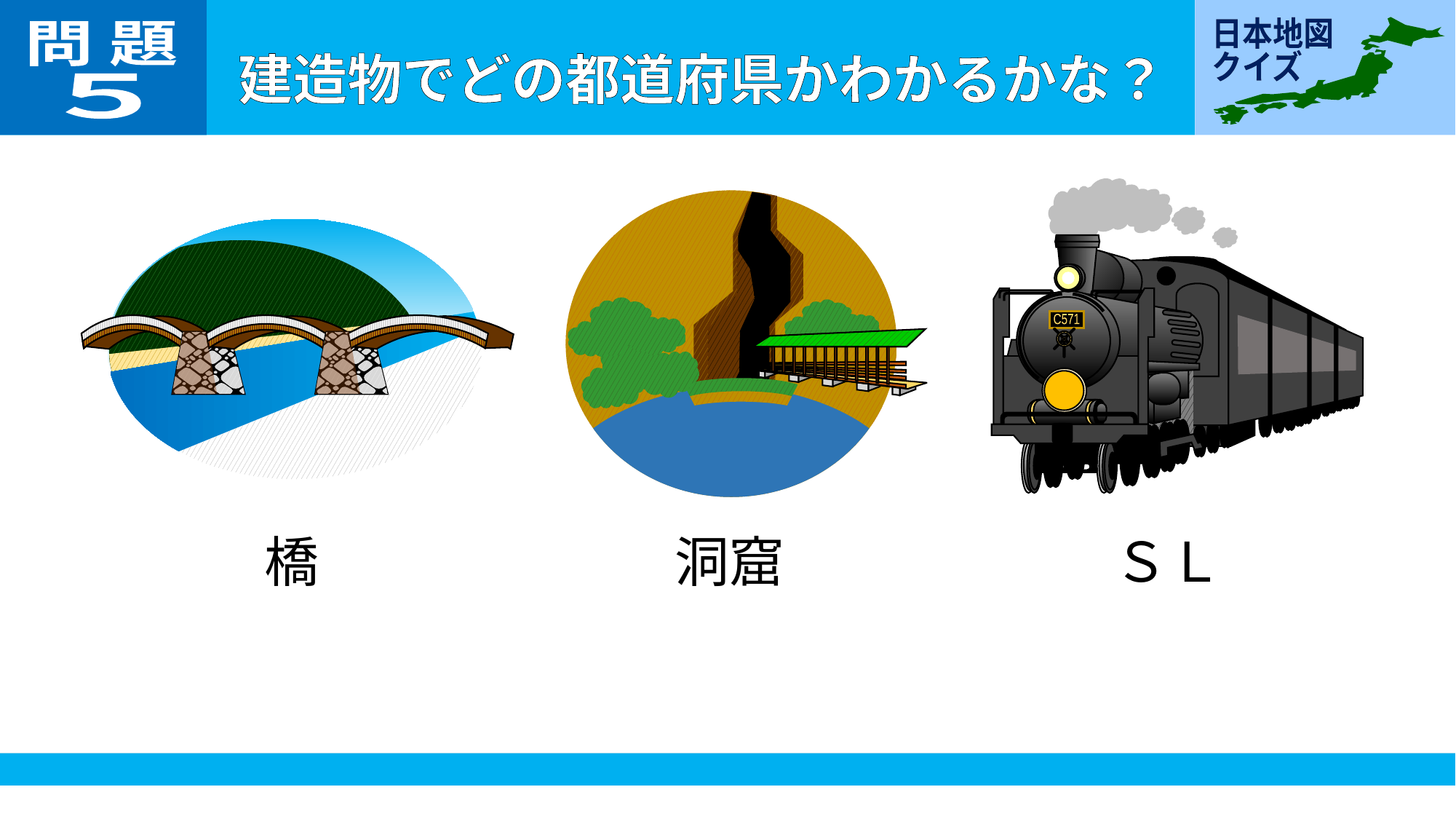

問 題
５

C571

ＳＬ

洞窟

橋